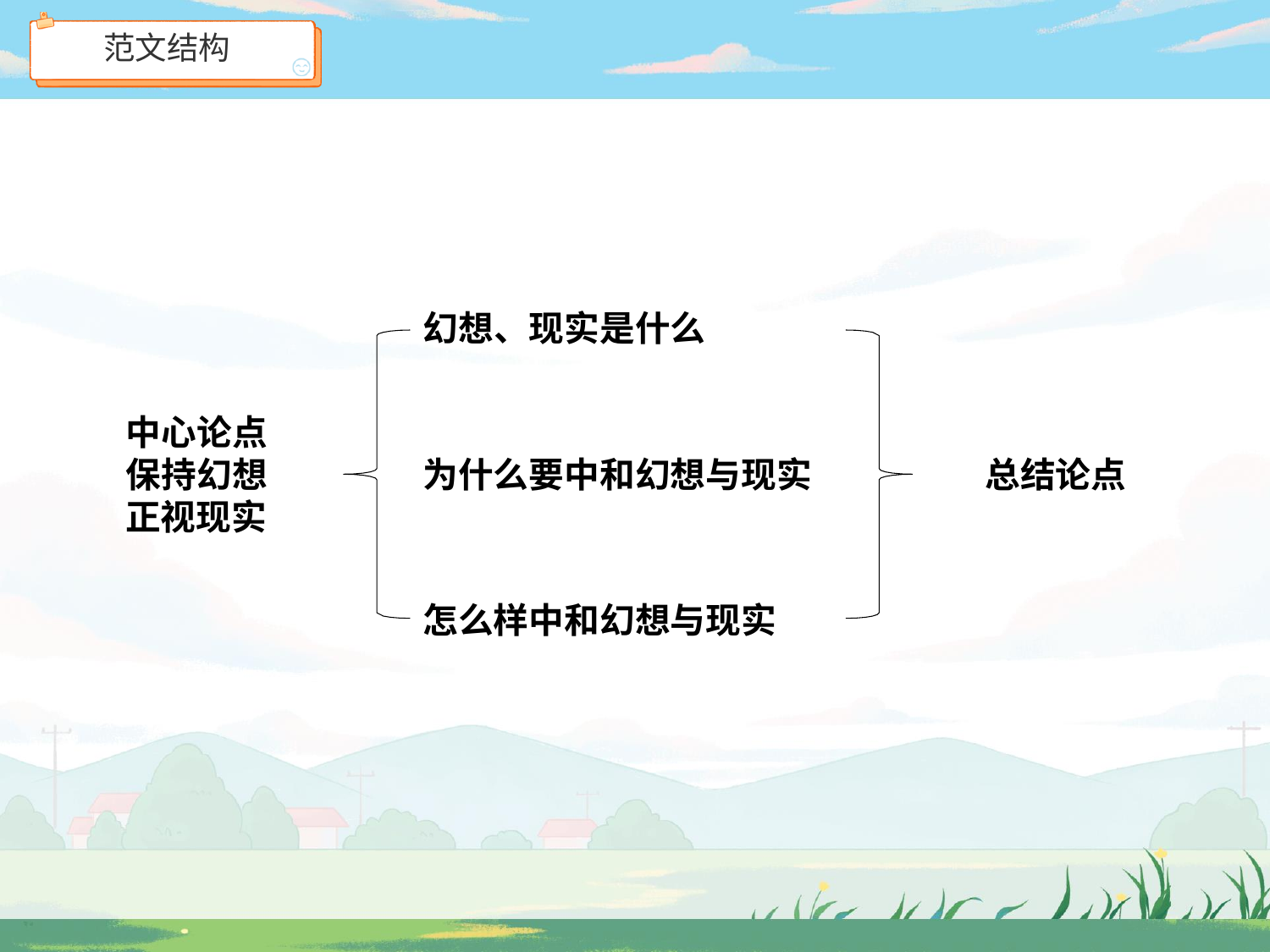

范文结构
# 幻想、现实是什么

中心论点 保持幻想 正视现实
为什么要中和幻想与现实
总结论点
怎么样中和幻想与现实